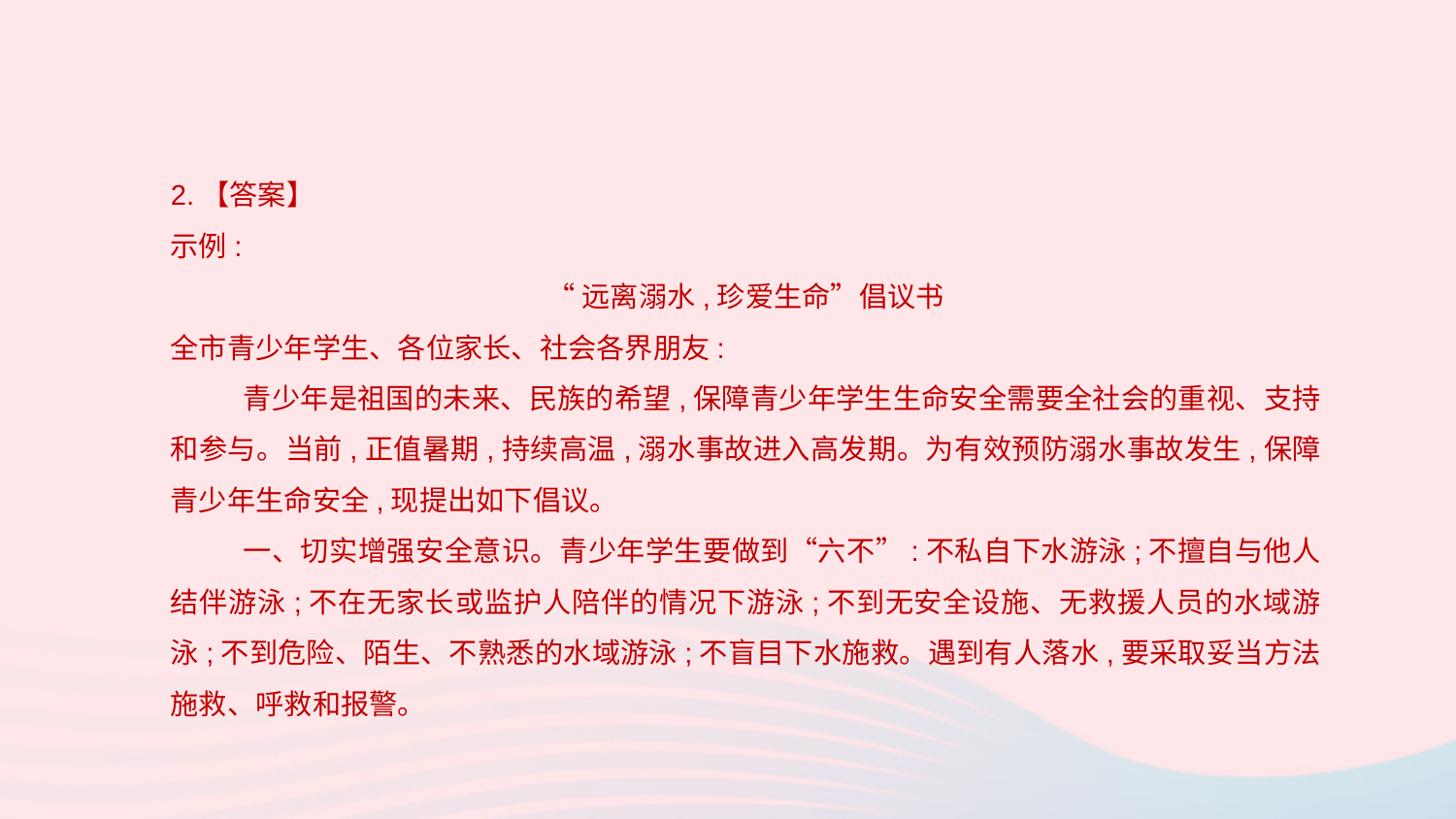

2.【答案】
示例:
“远离溺水,珍爱生命”倡议书
全市青少年学生、各位家长、社会各界朋友:
青少年是祖国的未来、民族的希望,保障青少年学生生命安全需要全社会的重视、支持和参与。当前,正值暑期,持续高温,溺水事故进入高发期。为有效预防溺水事故发生,保障青少年生命安全,现提出如下倡议。
一、切实增强安全意识。青少年学生要做到“六不”:不私自下水游泳;不擅自与他人结伴游泳;不在无家长或监护人陪伴的情况下游泳;不到无安全设施、无救援人员的水域游泳;不到危险、陌生、不熟悉的水域游泳;不盲目下水施救。遇到有人落水,要采取妥当方法施救、呼救和报警。